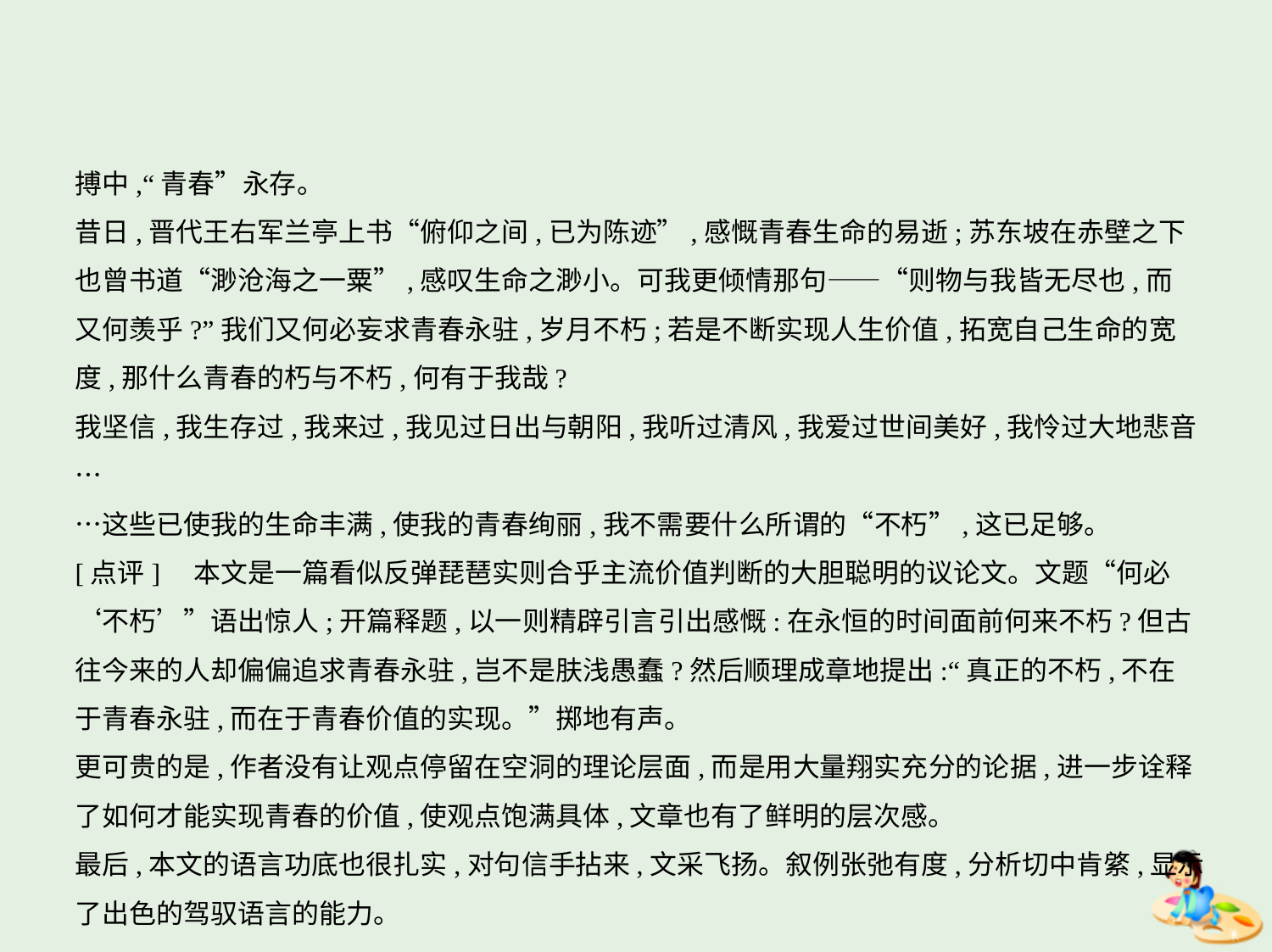

搏中,“青春”永存。
昔日,晋代王右军兰亭上书“俯仰之间,已为陈迹”,感慨青春生命的易逝;苏东坡在赤壁之下
也曾书道“渺沧海之一粟”,感叹生命之渺小。可我更倾情那句——“则物与我皆无尽也,而
又何羡乎?”我们又何必妄求青春永驻,岁月不朽;若是不断实现人生价值,拓宽自己生命的宽
度,那什么青春的朽与不朽,何有于我哉?
我坚信,我生存过,我来过,我见过日出与朝阳,我听过清风,我爱过世间美好,我怜过大地悲音…
…这些已使我的生命丰满,使我的青春绚丽,我不需要什么所谓的“不朽”,这已足够。
[点评]　本文是一篇看似反弹琵琶实则合乎主流价值判断的大胆聪明的议论文。文题“何必
‘不朽’”语出惊人;开篇释题,以一则精辟引言引出感慨:在永恒的时间面前何来不朽?但古
往今来的人却偏偏追求青春永驻,岂不是肤浅愚蠢?然后顺理成章地提出:“真正的不朽,不在
于青春永驻,而在于青春价值的实现。”掷地有声。
更可贵的是,作者没有让观点停留在空洞的理论层面,而是用大量翔实充分的论据,进一步诠释
了如何才能实现青春的价值,使观点饱满具体,文章也有了鲜明的层次感。
最后,本文的语言功底也很扎实,对句信手拈来,文采飞扬。叙例张弛有度,分析切中肯綮,显示
了出色的驾驭语言的能力。